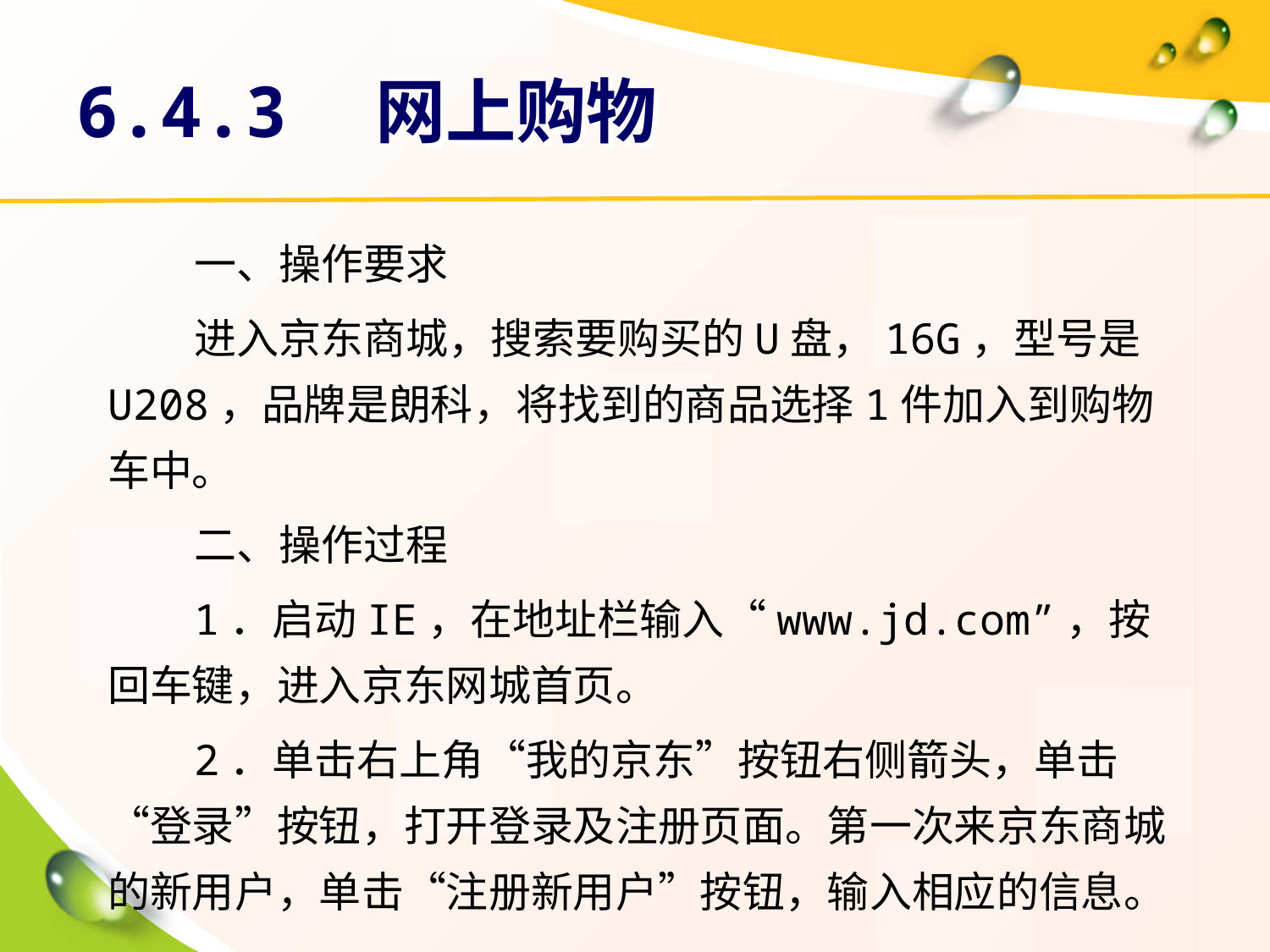

# 6.4.3　网上购物
一、操作要求
进入京东商城，搜索要购买的U盘，16G，型号是U208，品牌是朗科，将找到的商品选择1件加入到购物车中。
二、操作过程
1．启动IE，在地址栏输入“www.jd.com”，按回车键，进入京东网城首页。
2．单击右上角“我的京东”按钮右侧箭头，单击“登录”按钮，打开登录及注册页面。第一次来京东商城的新用户，单击“注册新用户”按钮，输入相应的信息。